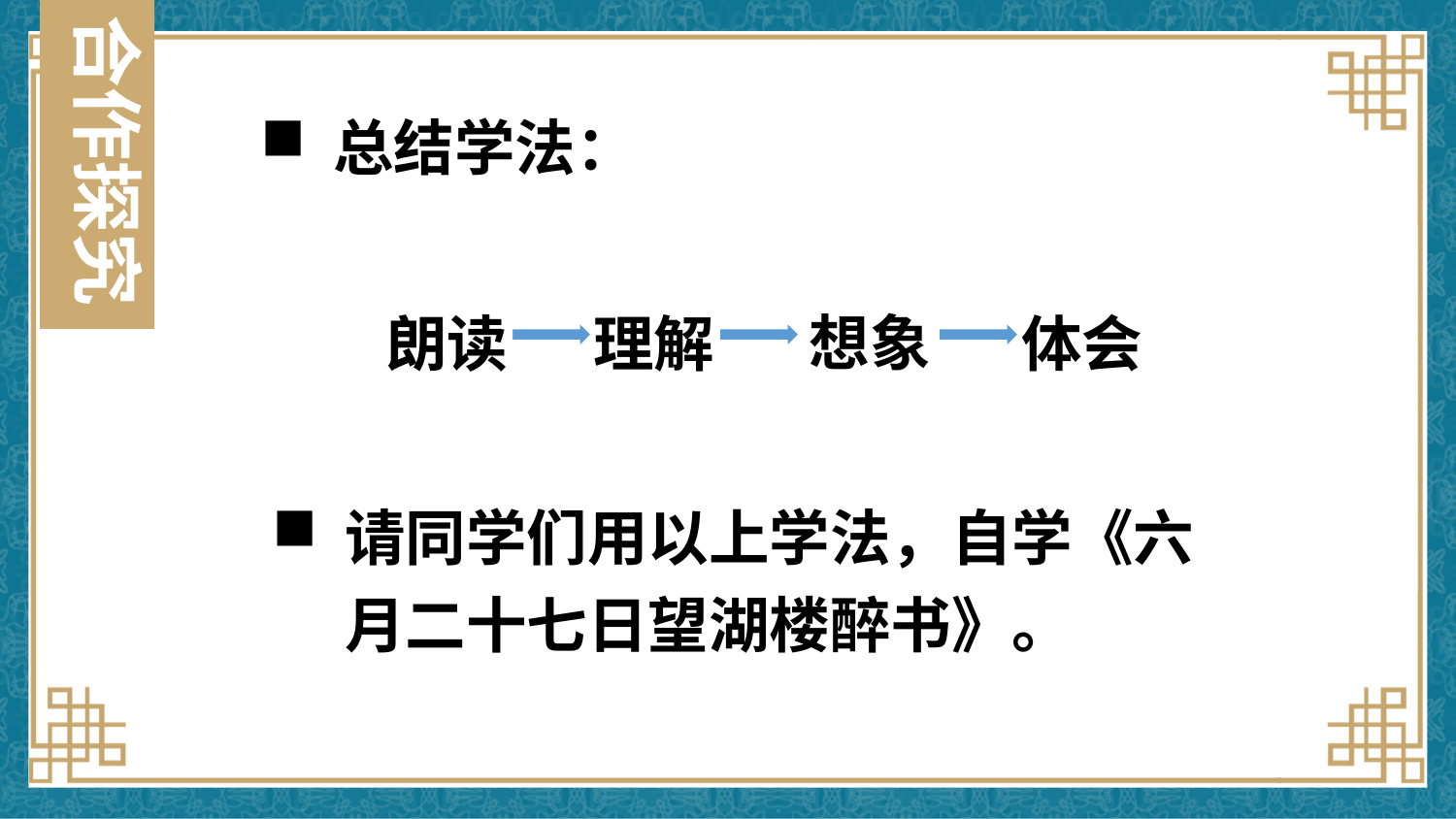

合作探究
总结学法：
想象
朗读
理解
体会

请同学们用以上学法，自学《六月二十七日望湖楼醉书》。